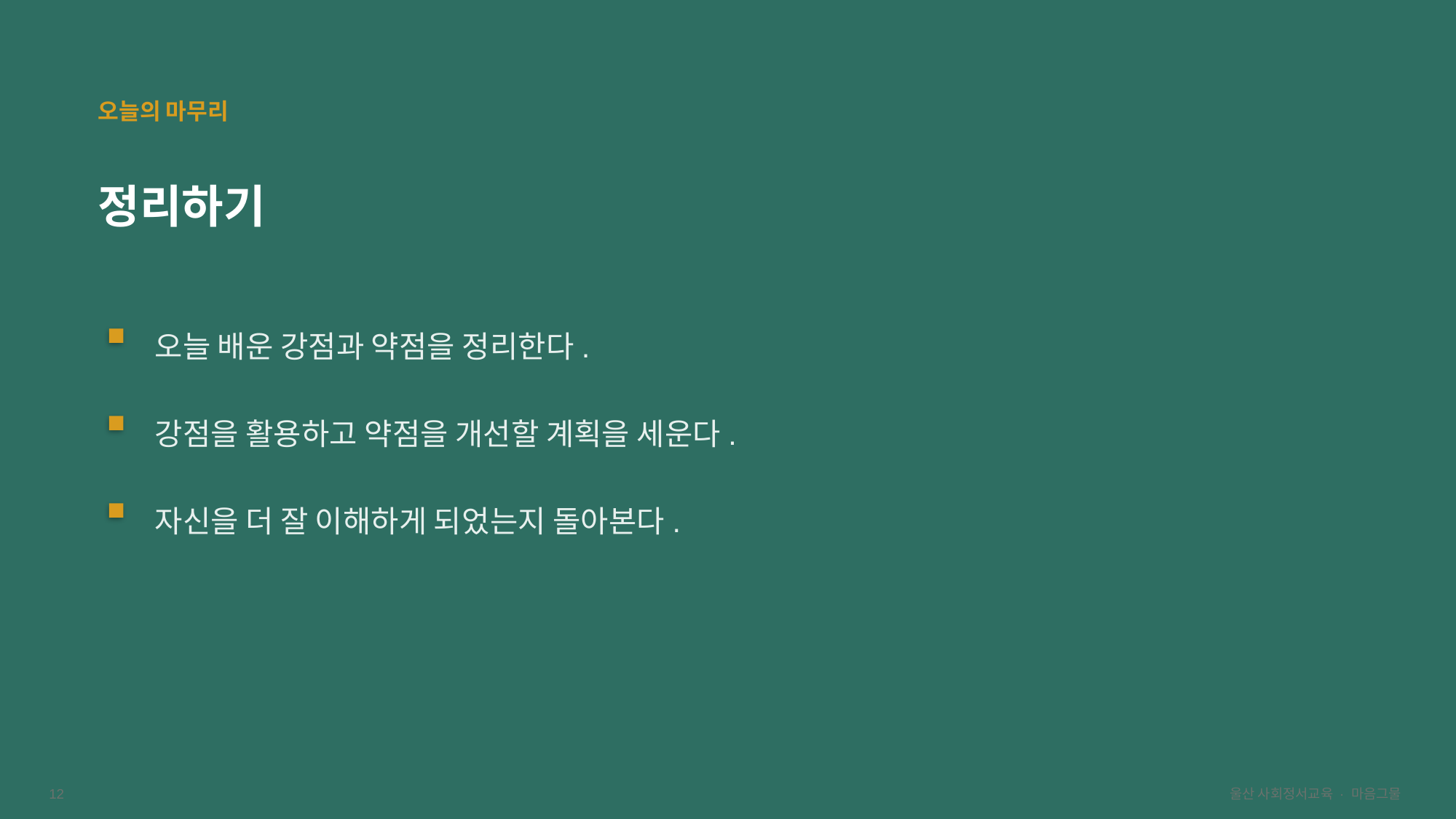

오늘의 마무리
정리하기
오늘 배운 강점과 약점을 정리한다.

강점을 활용하고 약점을 개선할 계획을 세운다.

자신을 더 잘 이해하게 되었는지 돌아본다.

12
울산 사회정서교육 · 마음그물